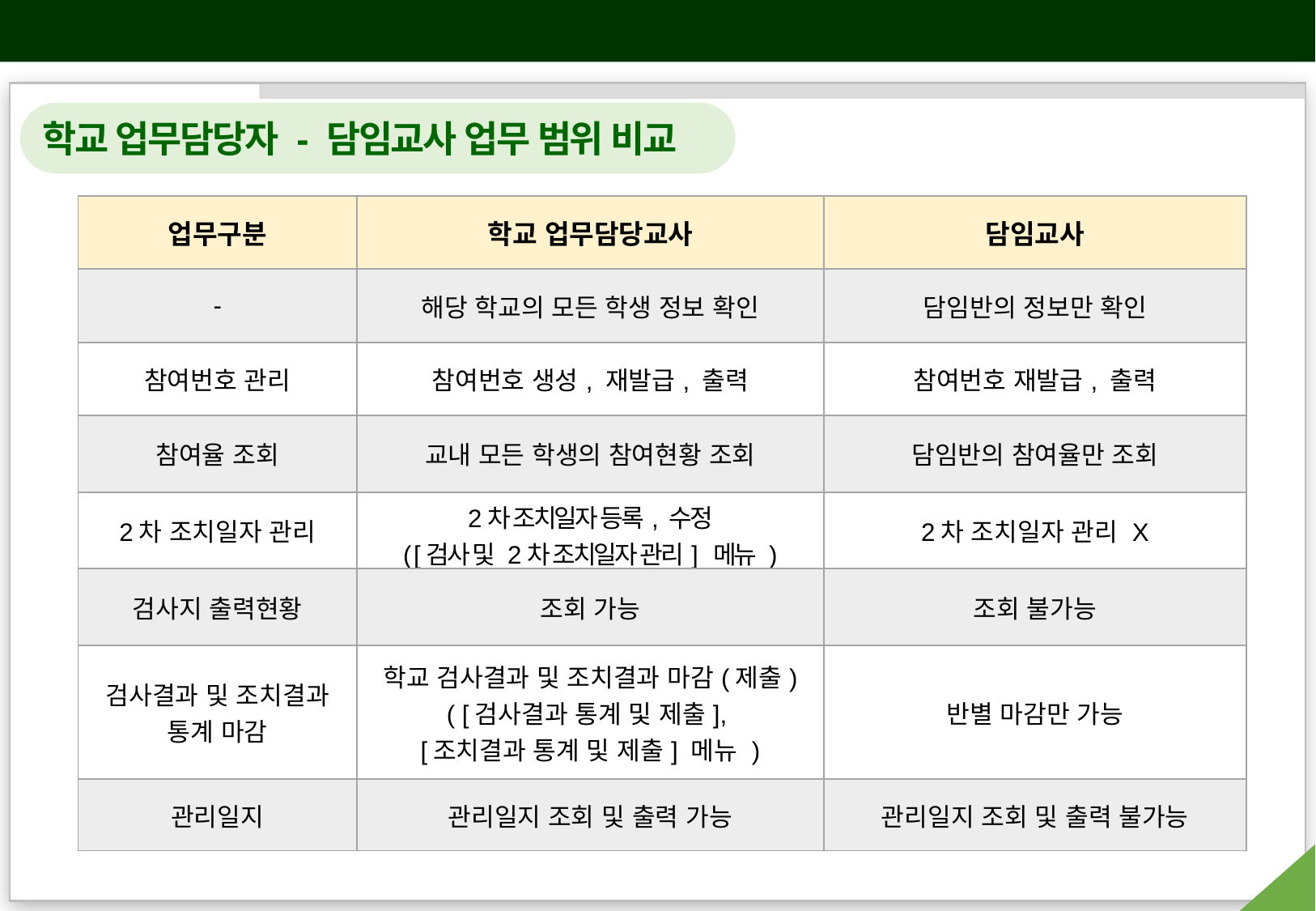

학생정서∙행동특성검사 시스템 처리 절차 및 화면
학교 업무담당자 - 담임교사 업무 범위 비교
| 업무구분 | 학교 업무담당교사 | 담임교사 |
| --- | --- | --- |
| - | 해당 학교의 모든 학생 정보 확인 | 담임반의 정보만 확인 |
| 참여번호 관리 | 참여번호 생성, 재발급, 출력 | 참여번호 재발급, 출력 |
| 참여율 조회 | 교내 모든 학생의 참여현황 조회 | 담임반의 참여율만 조회 |
| 2차 조치일자 관리 | 2차 조치일자 등록, 수정 ( [검사 및 2차 조치일자 관리] 메뉴 ) | 2차 조치일자 관리 X |
| 검사지 출력현황 | 조회 가능 | 조회 불가능 |
| 검사결과 및 조치결과 통계 마감 | 학교 검사결과 및 조치결과 마감(제출) ( [검사결과 통계 및 제출], [조치결과 통계 및 제출] 메뉴 ) | 반별 마감만 가능 |
| 관리일지 | 관리일지 조회 및 출력 가능 | 관리일지 조회 및 출력 불가능 |